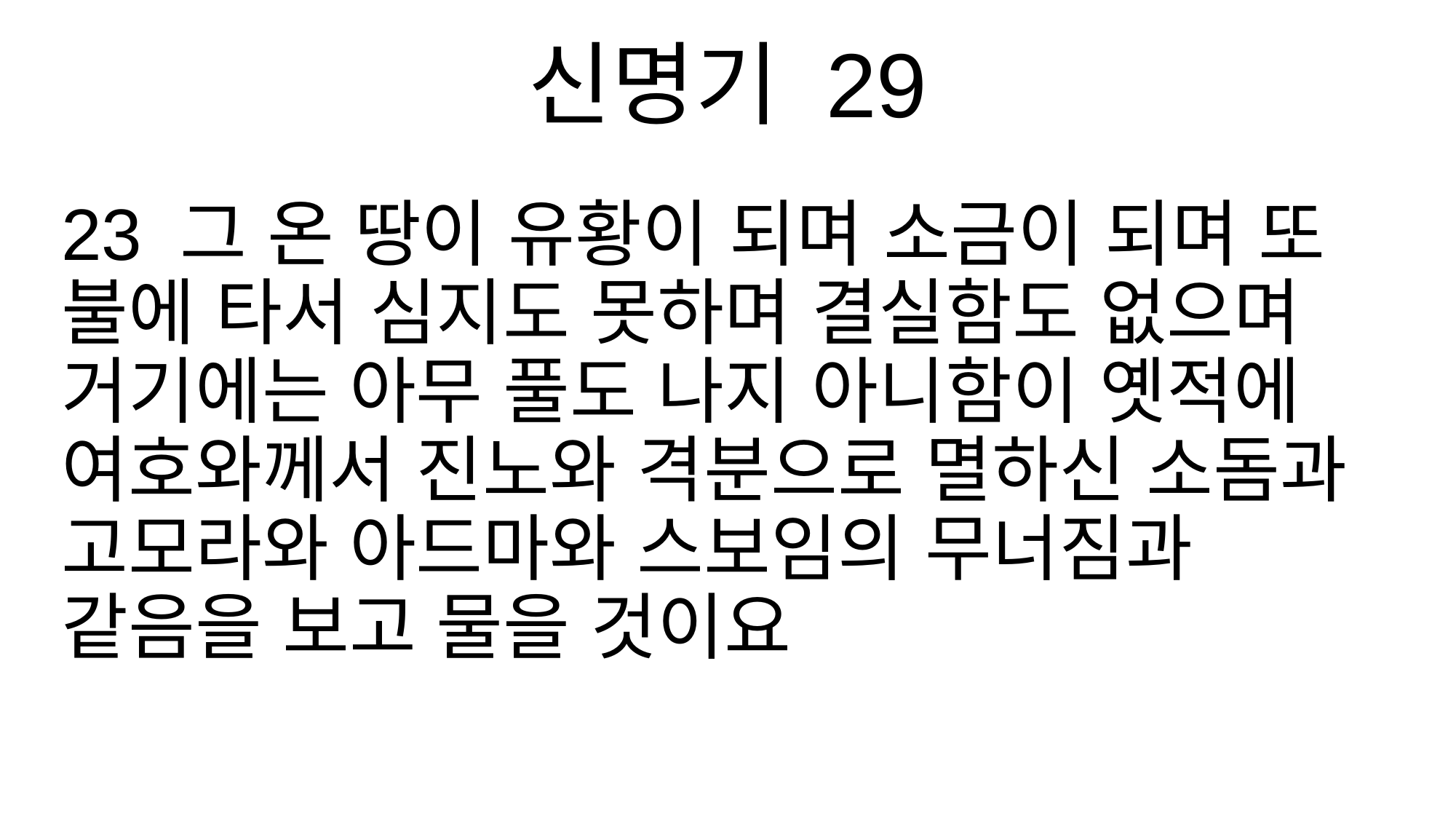

신명기 29
23 그 온 땅이 유황이 되며 소금이 되며 또 불에 타서 심지도 못하며 결실함도 없으며 거기에는 아무 풀도 나지 아니함이 옛적에 여호와께서 진노와 격분으로 멸하신 소돔과 고모라와 아드마와 스보임의 무너짐과 같음을 보고 물을 것이요